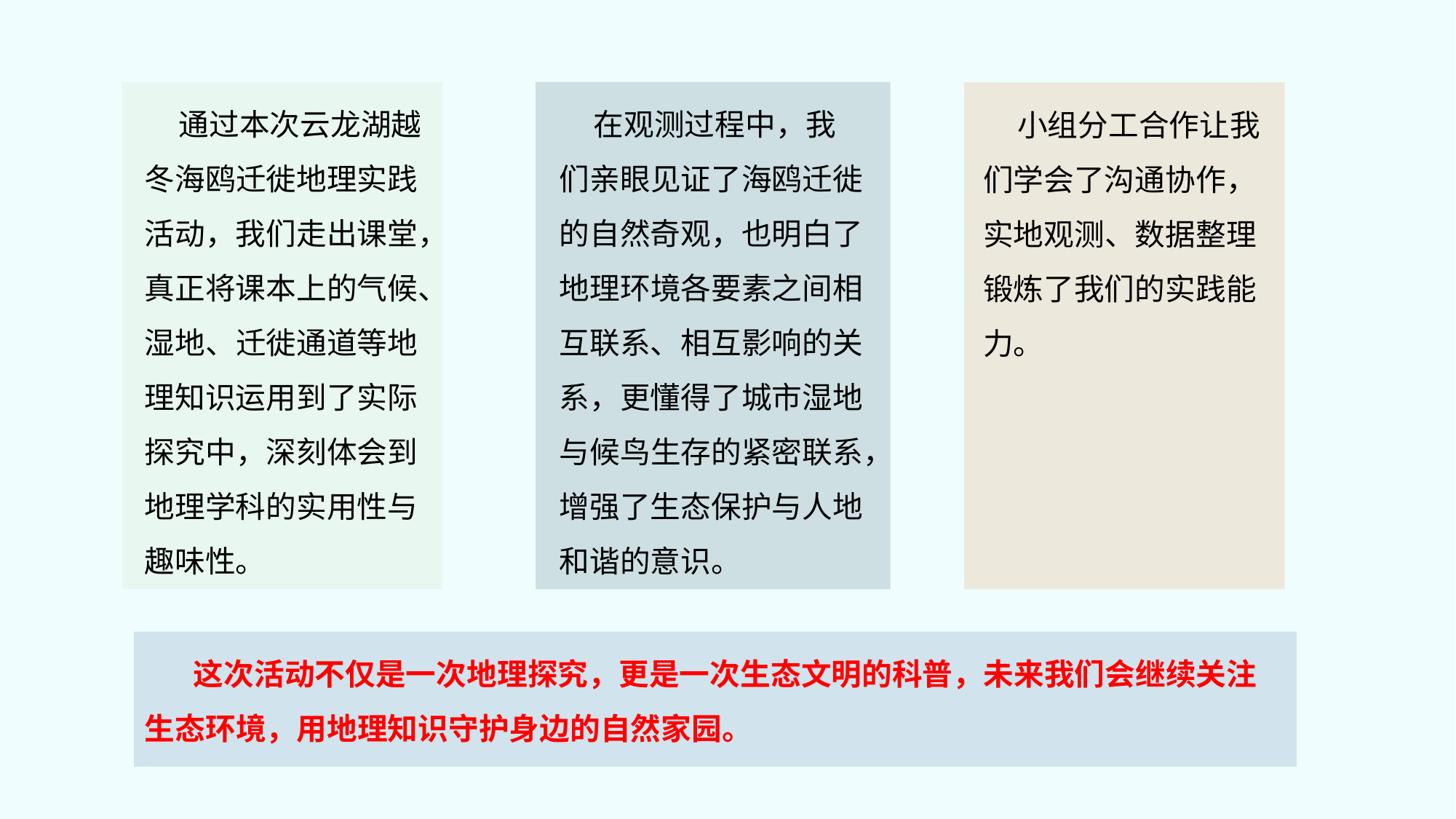

通过本次云龙湖越冬海鸥迁徙地理实践活动，我们走出课堂，真正将课本上的气候、湿地、迁徙通道等地理知识运用到了实际探究中，深刻体会到地理学科的实用性与趣味性。

    在观测过程中，我们亲眼见证了海鸥迁徙的自然奇观，也明白了地理环境各要素之间相互联系、相互影响的关系，更懂得了城市湿地与候鸟生存的紧密联系，增强了生态保护与人地和谐的意识。

    小组分工合作让我们学会了沟通协作，实地观测、数据整理锻炼了我们的实践能力。
      这次活动不仅是一次地理探究，更是一次生态文明的科普，未来我们会继续关注生态环境，用地理知识守护身边的自然家园。